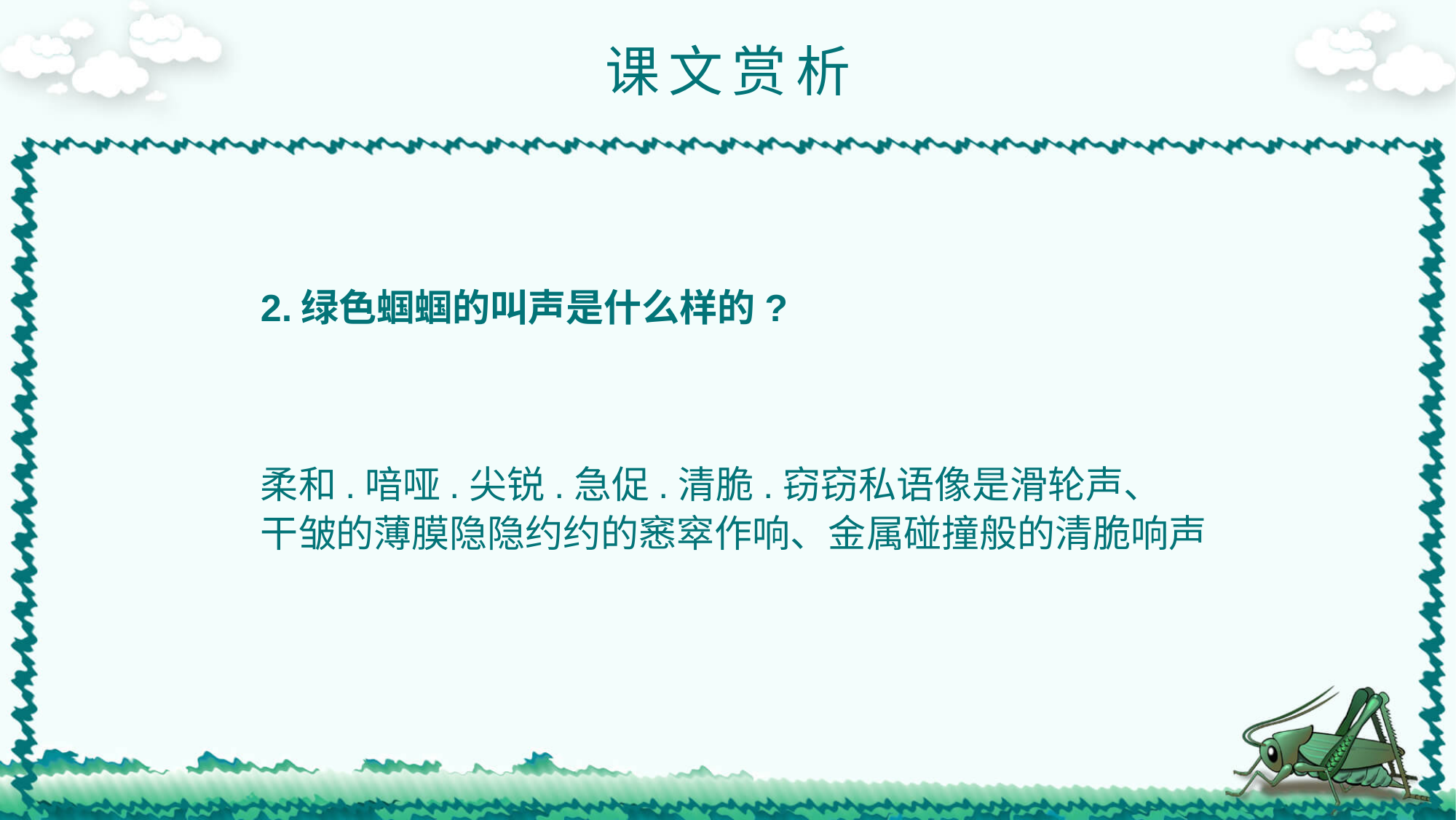

课文赏析
2.绿色蝈蝈的叫声是什么样的?

柔和.喑哑.尖锐.急促.清脆.窃窃私语像是滑轮声、
干皱的薄膜隐隐约约的窸窣作响、金属碰撞般的清脆响声